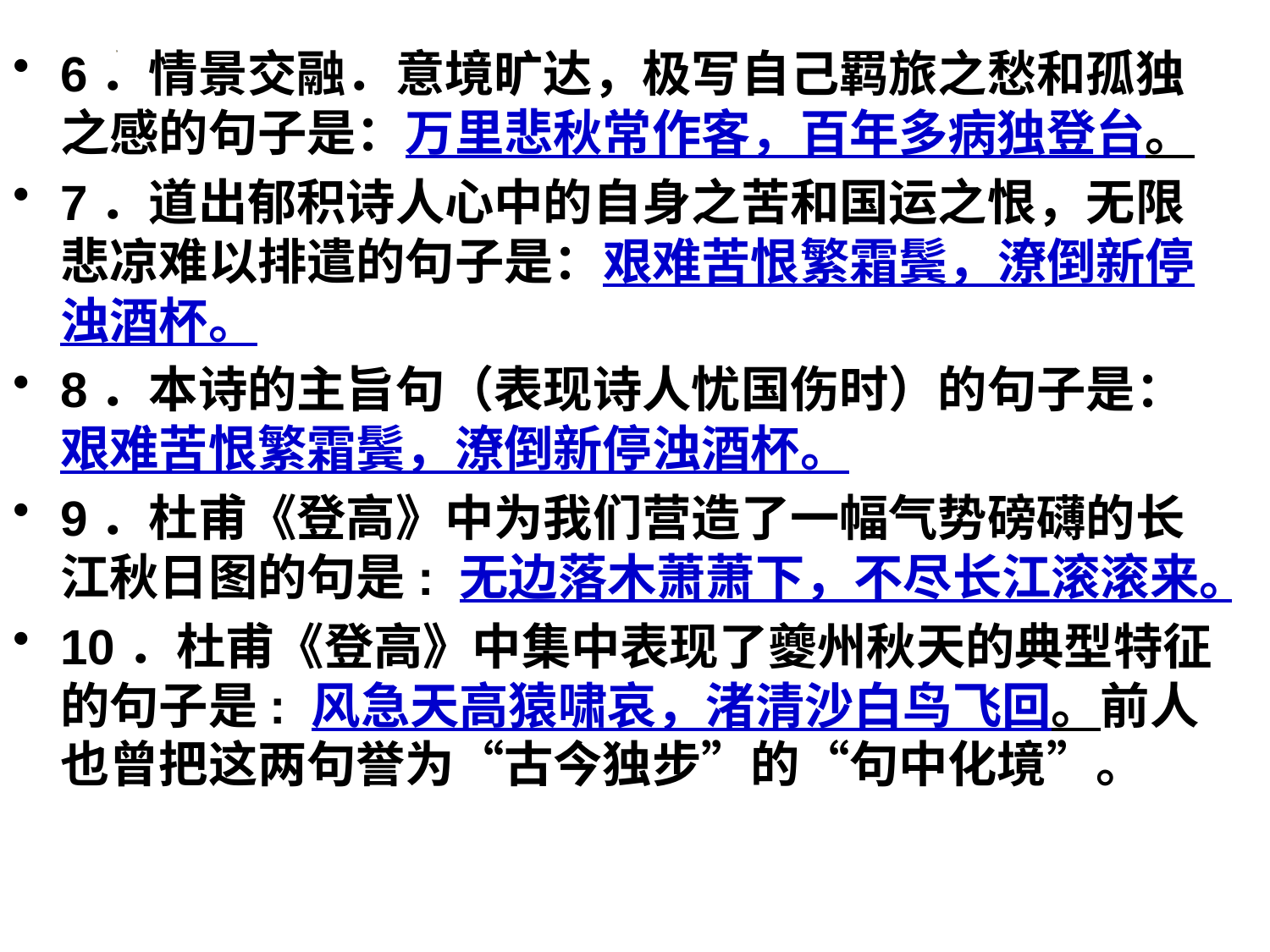

6．情景交融．意境旷达，极写自己羁旅之愁和孤独之感的句子是：万里悲秋常作客，百年多病独登台。
7．道出郁积诗人心中的自身之苦和国运之恨，无限悲凉难以排遣的句子是：艰难苦恨繁霜鬓，潦倒新停浊酒杯。
8．本诗的主旨句（表现诗人忧国伤时）的句子是：艰难苦恨繁霜鬓，潦倒新停浊酒杯。
9．杜甫《登高》中为我们营造了一幅气势磅礴的长江秋日图的句是: 无边落木萧萧下，不尽长江滚滚来。
10．杜甫《登高》中集中表现了夔州秋天的典型特征的句子是: 风急天高猿啸哀，渚清沙白鸟飞回。前人也曾把这两句誉为“古今独步”的“句中化境”。
#